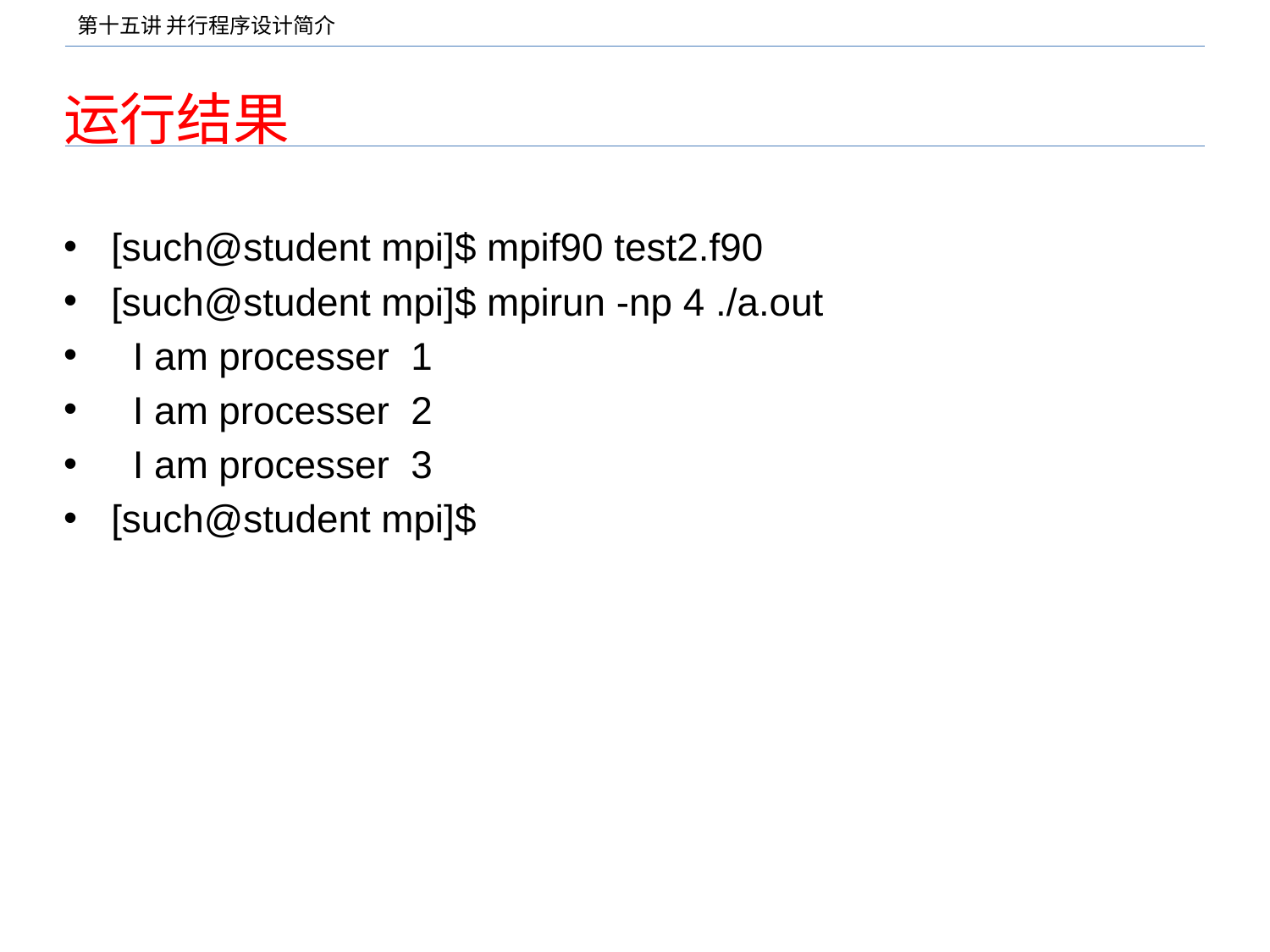

# 运行结果
[such@student mpi]$ mpif90 test2.f90
[such@student mpi]$ mpirun -np 4 ./a.out
  I am processer  1
  I am processer  2
  I am processer  3
[such@student mpi]$